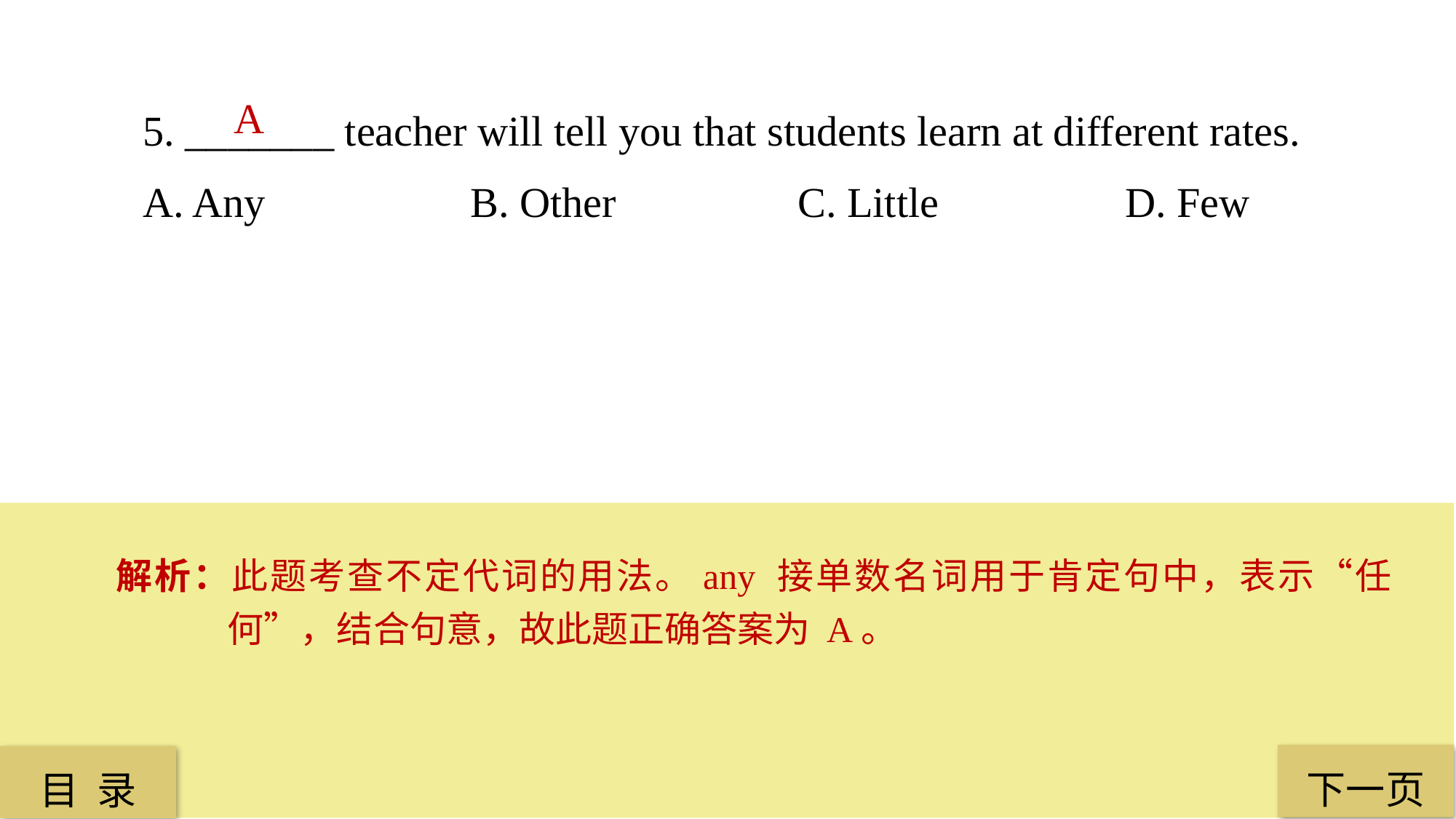

5. _______ teacher will tell you that students learn at different rates.
A. Any 		B. Other 		C. Little 		D. Few
A
解析：此题考查不定代词的用法。any 接单数名词用于肯定句中，表示“任何”，结合句意，故此题正确答案为 A。